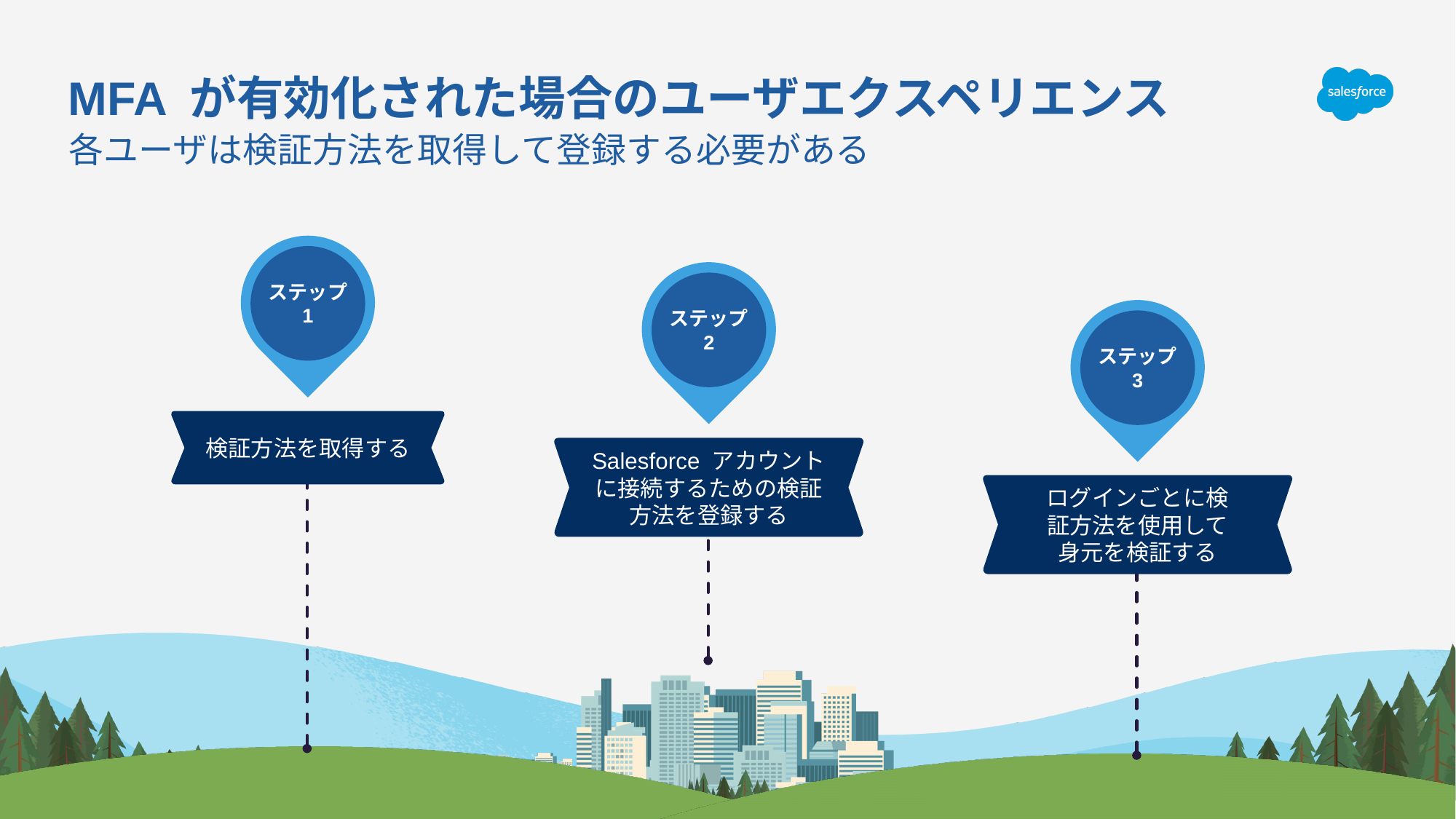

MFA が有効化された場合のユーザエクスペリエンス
各ユーザは検証方法を取得して登録する必要がある

ステップ 2

ステップ 1

ステップ 3
検証方法を取得する
Salesforce アカウント
に接続するための検証
方法を登録する
ログインごとに検
証方法を使用して
身元を検証する